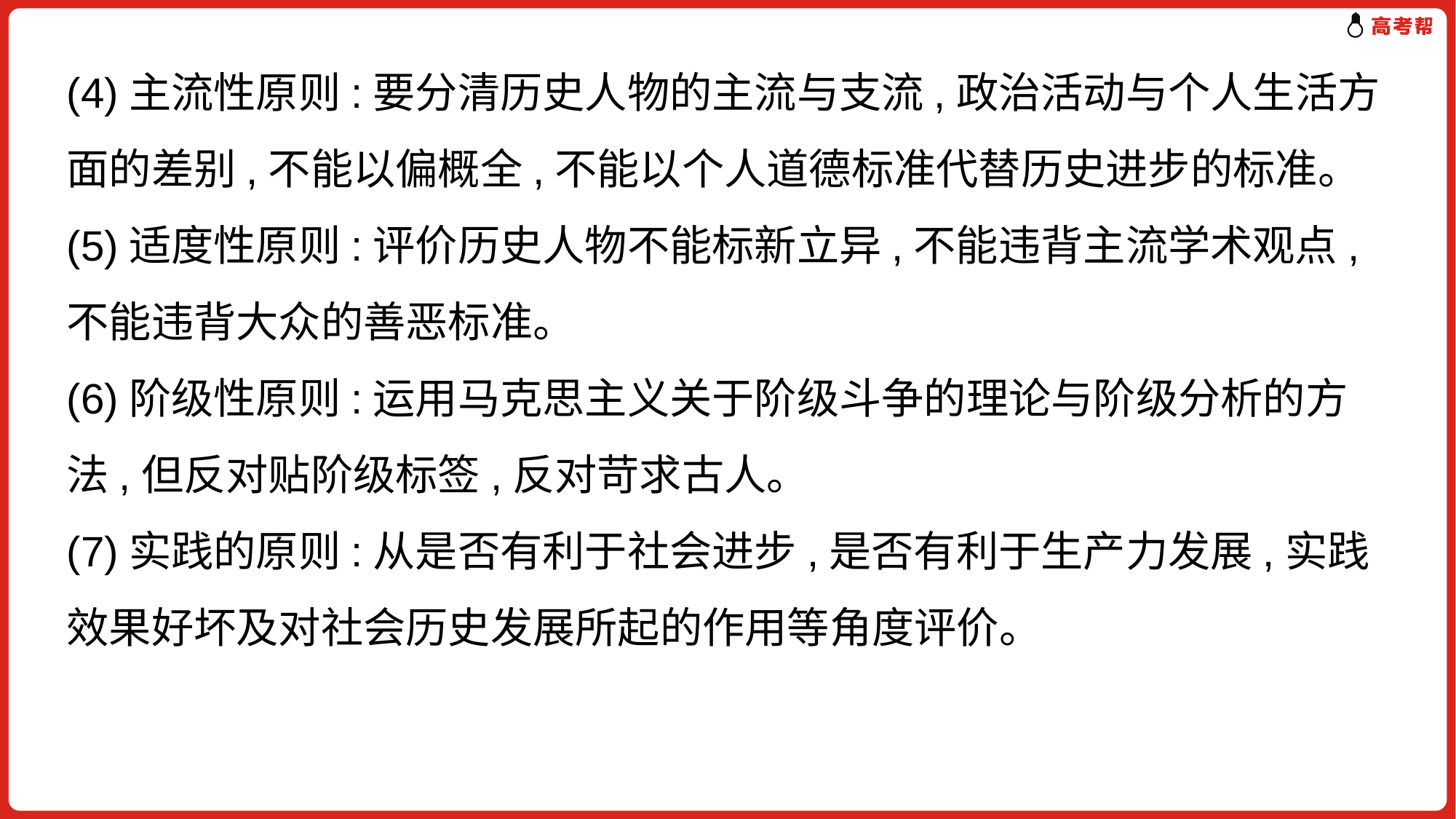

(4)主流性原则:要分清历史人物的主流与支流,政治活动与个人生活方面的差别,不能以偏概全,不能以个人道德标准代替历史进步的标准。
(5)适度性原则:评价历史人物不能标新立异,不能违背主流学术观点,不能违背大众的善恶标准。
(6)阶级性原则:运用马克思主义关于阶级斗争的理论与阶级分析的方法,但反对贴阶级标签,反对苛求古人。
(7)实践的原则:从是否有利于社会进步,是否有利于生产力发展,实践效果好坏及对社会历史发展所起的作用等角度评价。